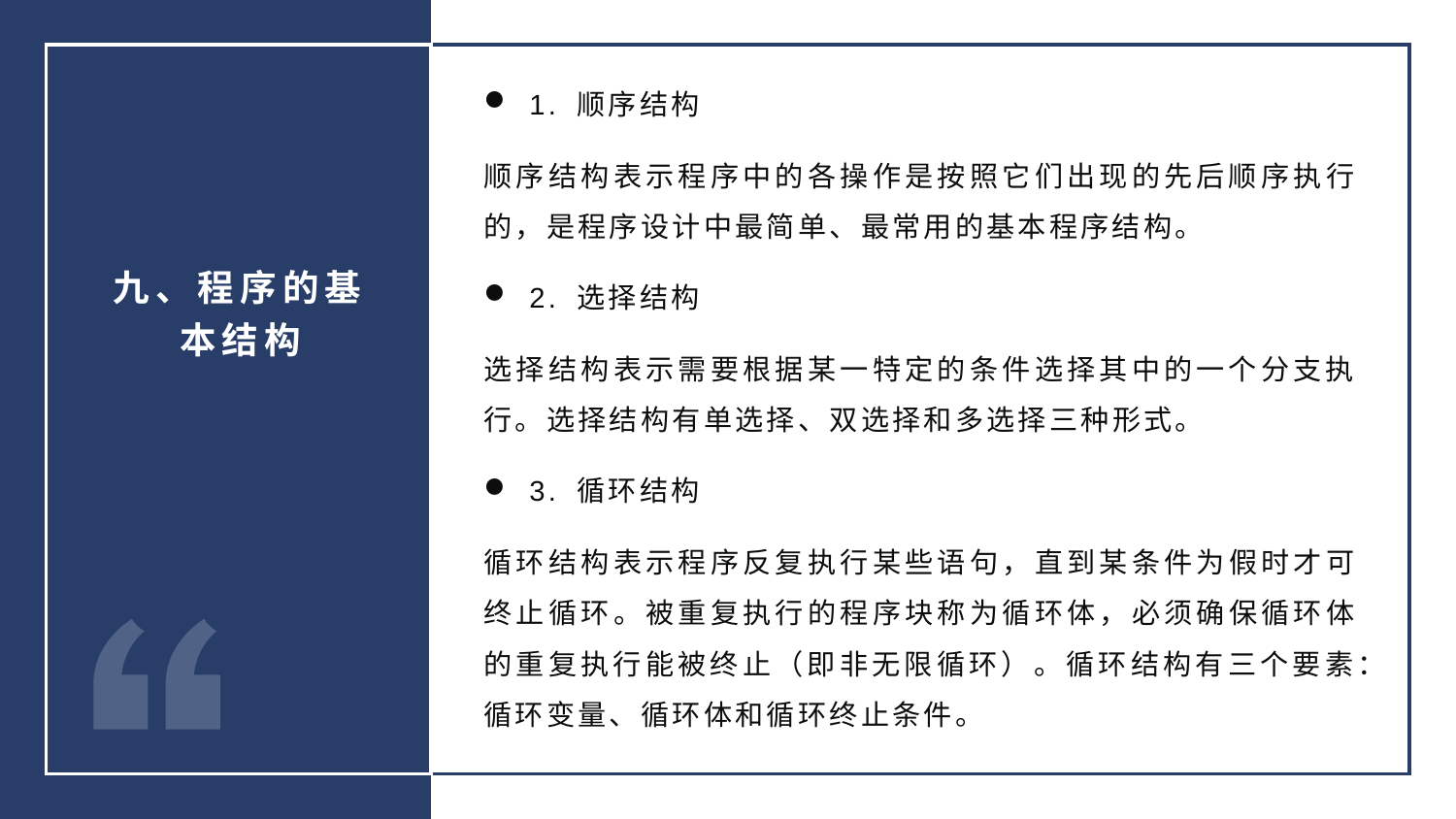

1. 顺序结构
顺序结构表示程序中的各操作是按照它们出现的先后顺序执行的，是程序设计中最简单、最常用的基本程序结构。
2. 选择结构
选择结构表示需要根据某一特定的条件选择其中的一个分支执行。选择结构有单选择、双选择和多选择三种形式。
3. 循环结构
循环结构表示程序反复执行某些语句，直到某条件为假时才可终止循环。被重复执行的程序块称为循环体，必须确保循环体的重复执行能被终止（即非无限循环）。循环结构有三个要素：循环变量、循环体和循环终止条件。
九、程序的基本结构